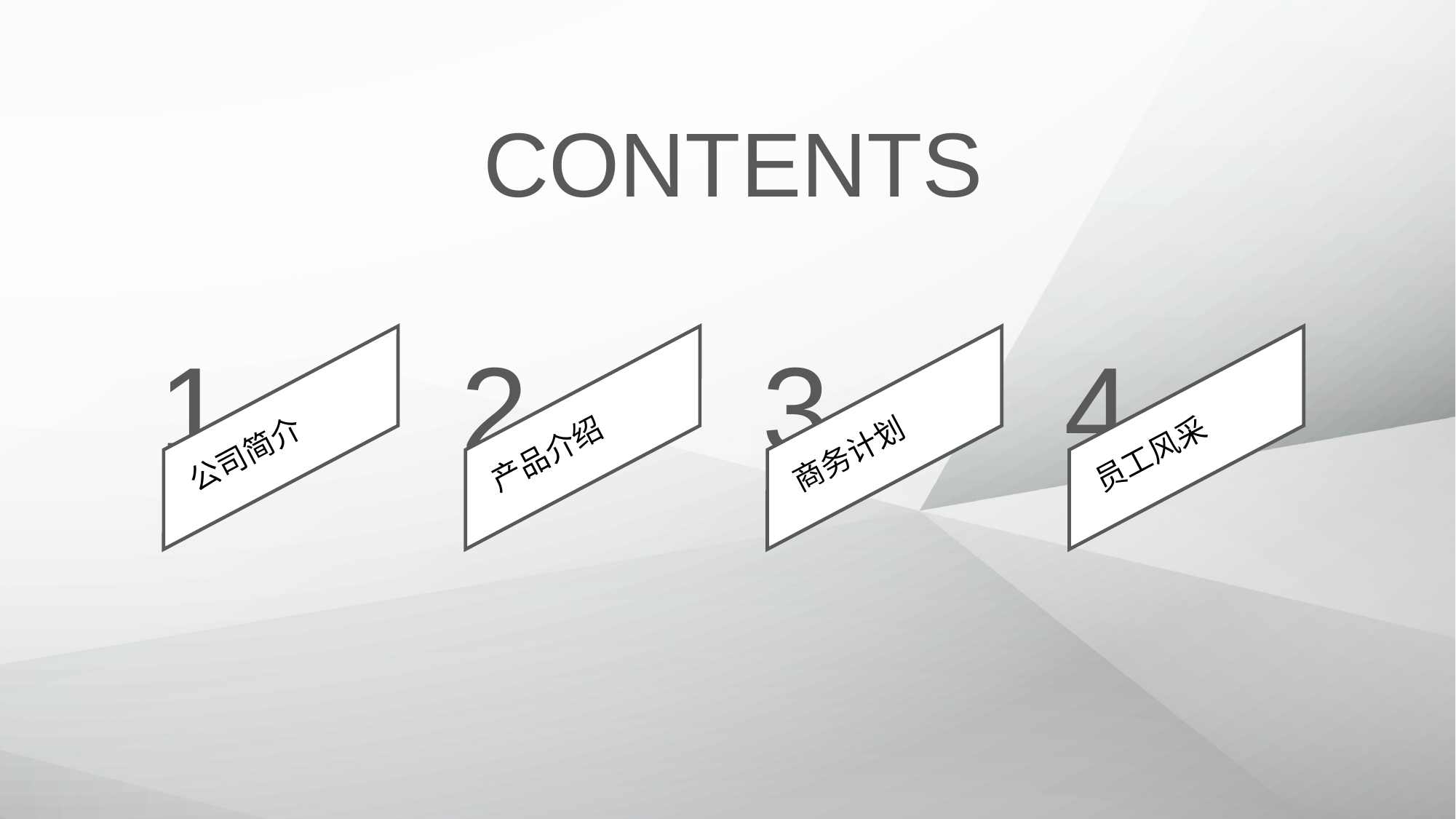

CONTENTS
1

公司简介
2

产品介绍
3

商务计划
4

员工风采